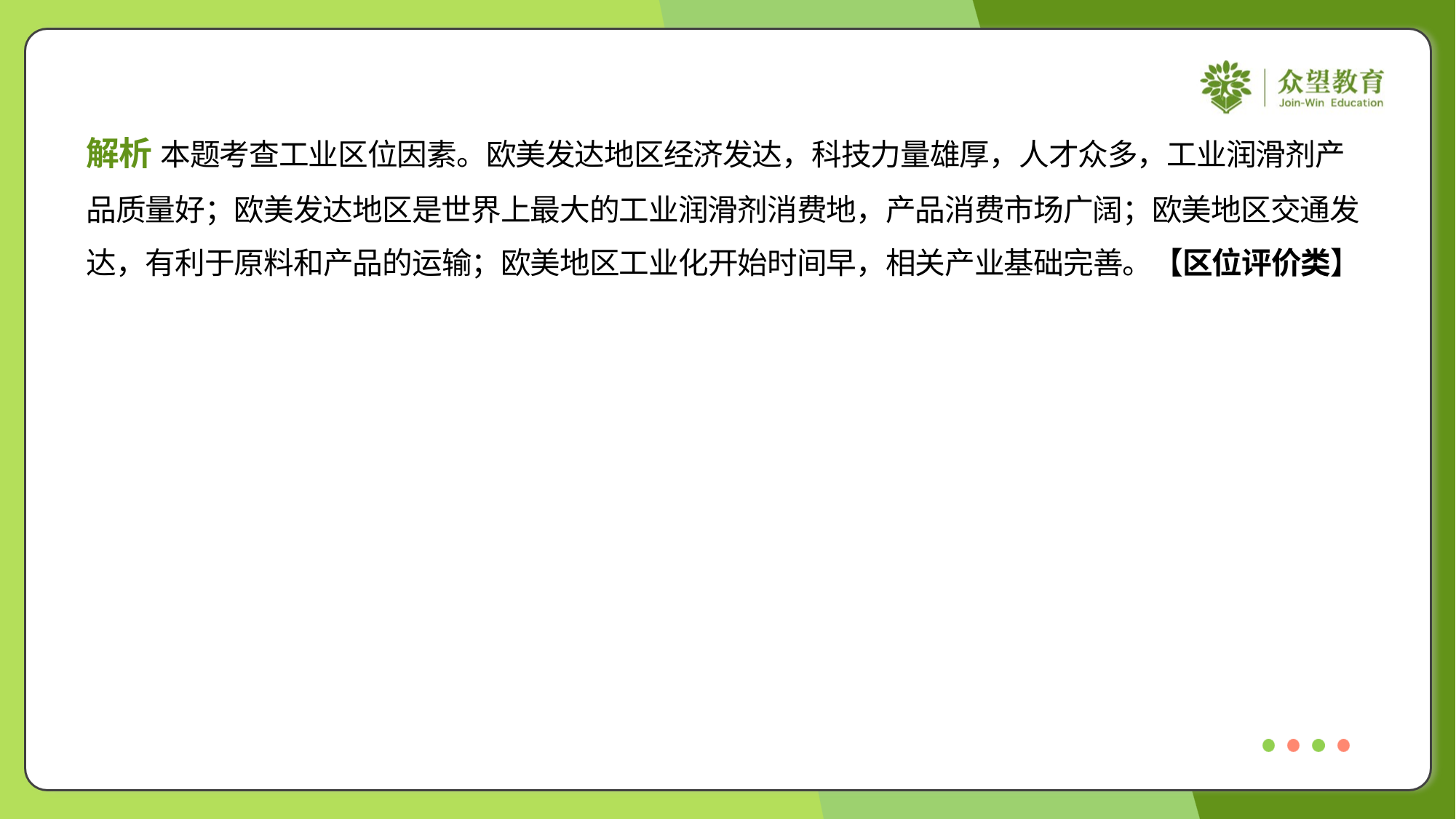

解析 本题考查工业区位因素。欧美发达地区经济发达，科技力量雄厚，人才众多，工业润滑剂产
品质量好；欧美发达地区是世界上最大的工业润滑剂消费地，产品消费市场广阔；欧美地区交通发
达，有利于原料和产品的运输；欧美地区工业化开始时间早，相关产业基础完善。【区位评价类】